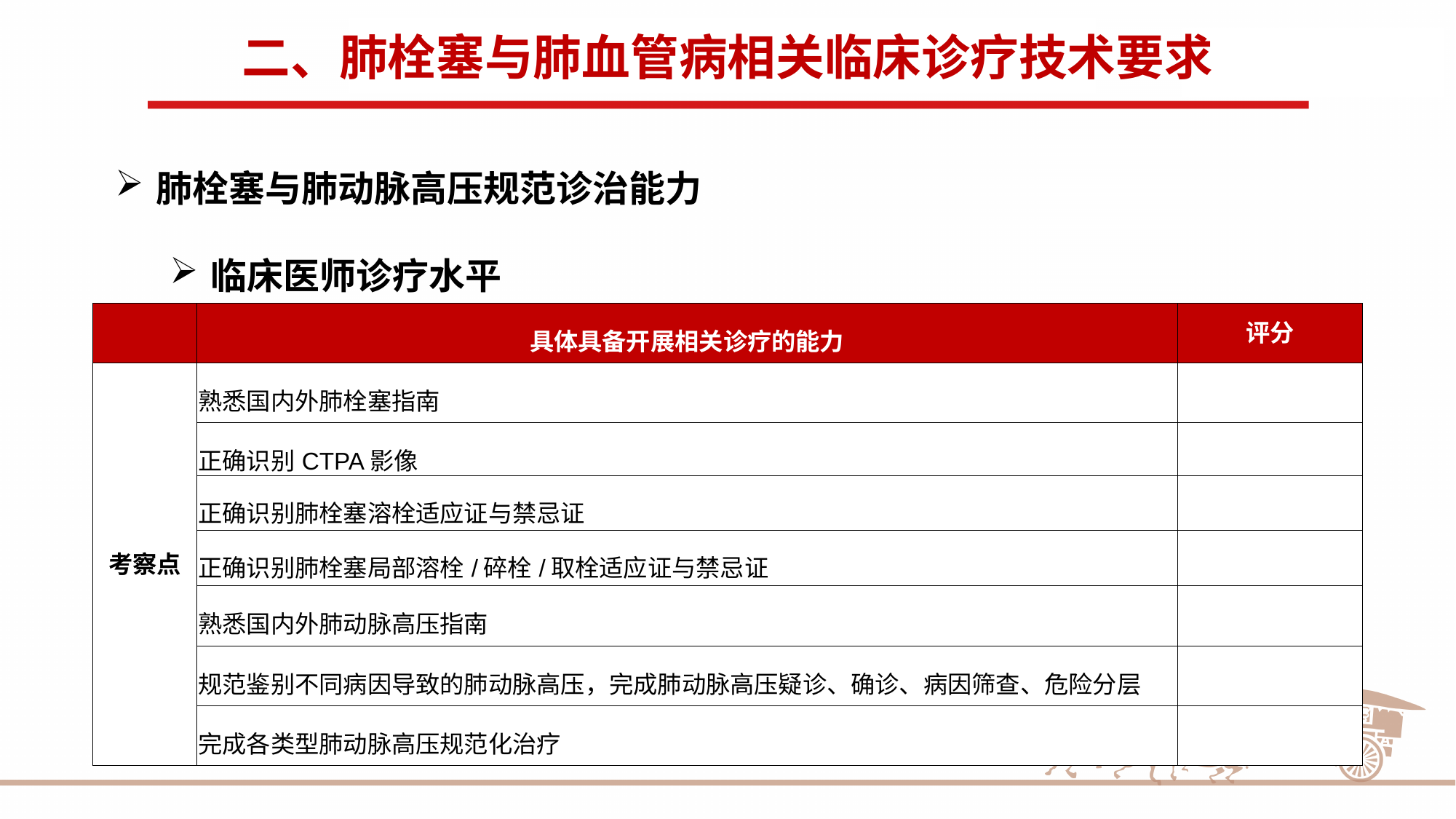

二、肺栓塞与肺血管病相关临床诊疗技术要求
肺栓塞与肺动脉高压规范诊治能力
临床医师诊疗水平
|  | 具体具备开展相关诊疗的能力 | 评分 |
| --- | --- | --- |
| 考察点 | 熟悉国内外肺栓塞指南 |  |
|  | 正确识别CTPA影像 |  |
|  | 正确识别肺栓塞溶栓适应证与禁忌证 |  |
|  | 正确识别肺栓塞局部溶栓/碎栓/取栓适应证与禁忌证 |  |
|  | 熟悉国内外肺动脉高压指南 |  |
|  | 规范鉴别不同病因导致的肺动脉高压，完成肺动脉高压疑诊、确诊、病因筛查、危险分层 |  |
|  | 完成各类型肺动脉高压规范化治疗 |  |